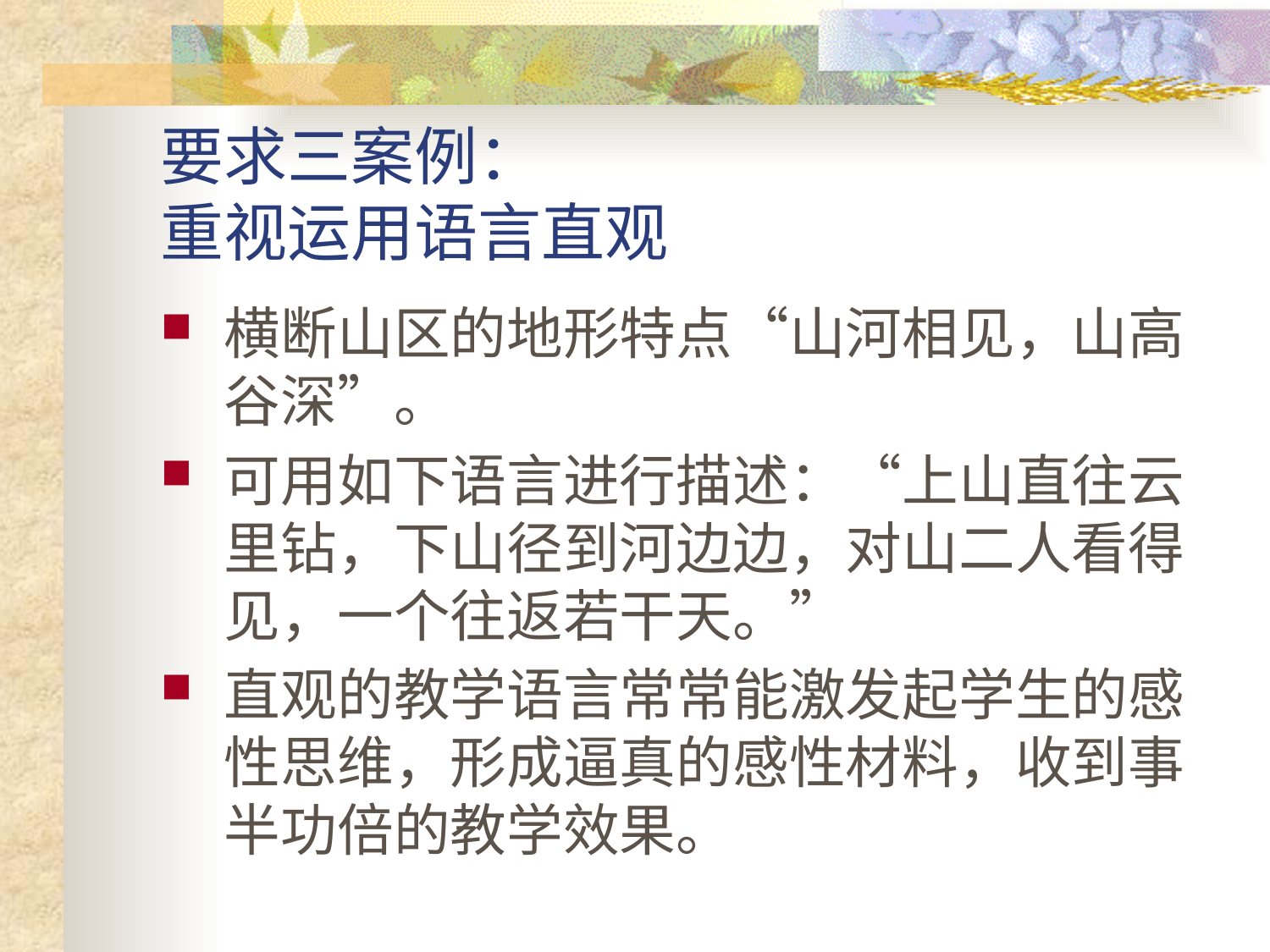

# 要求三案例： 重视运用语言直观
横断山区的地形特点“山河相见，山高谷深”。
可用如下语言进行描述：“上山直往云里钻，下山径到河边边，对山二人看得见，一个往返若干天。”
直观的教学语言常常能激发起学生的感性思维，形成逼真的感性材料，收到事半功倍的教学效果。